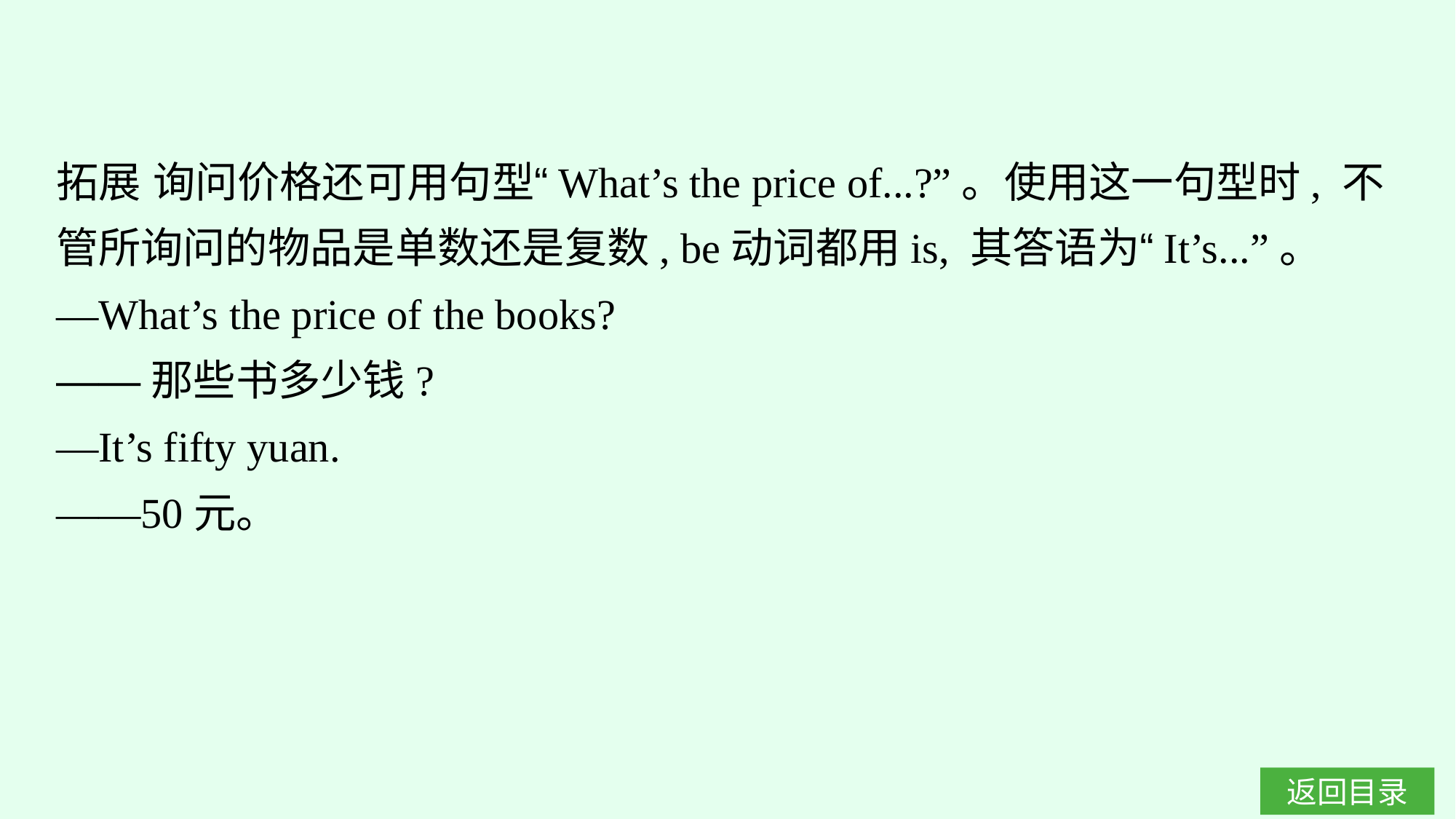

拓展 询问价格还可用句型“What’s the price of...?”。使用这一句型时, 不管所询问的物品是单数还是复数, be动词都用is, 其答语为“It’s...”。
—What’s the price of the books?
——那些书多少钱?
—It’s fifty yuan.
——50元。